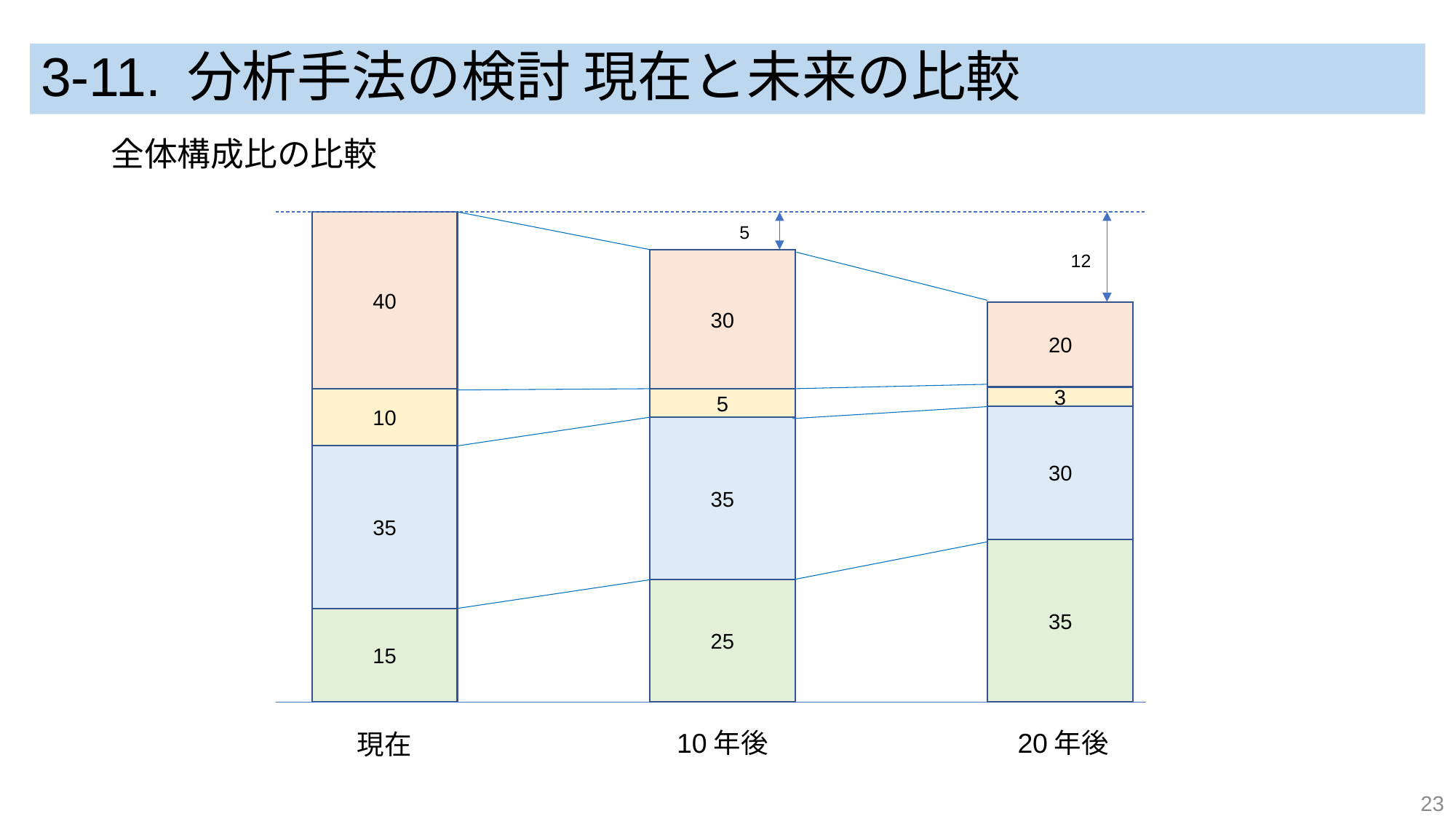

# 3-11. 分析手法の検討 現在と未来の比較
全体構成比の比較
40
5
12
30
20
3
10
5
30
35
35
35
25
15
10年後
20年後
現在
23